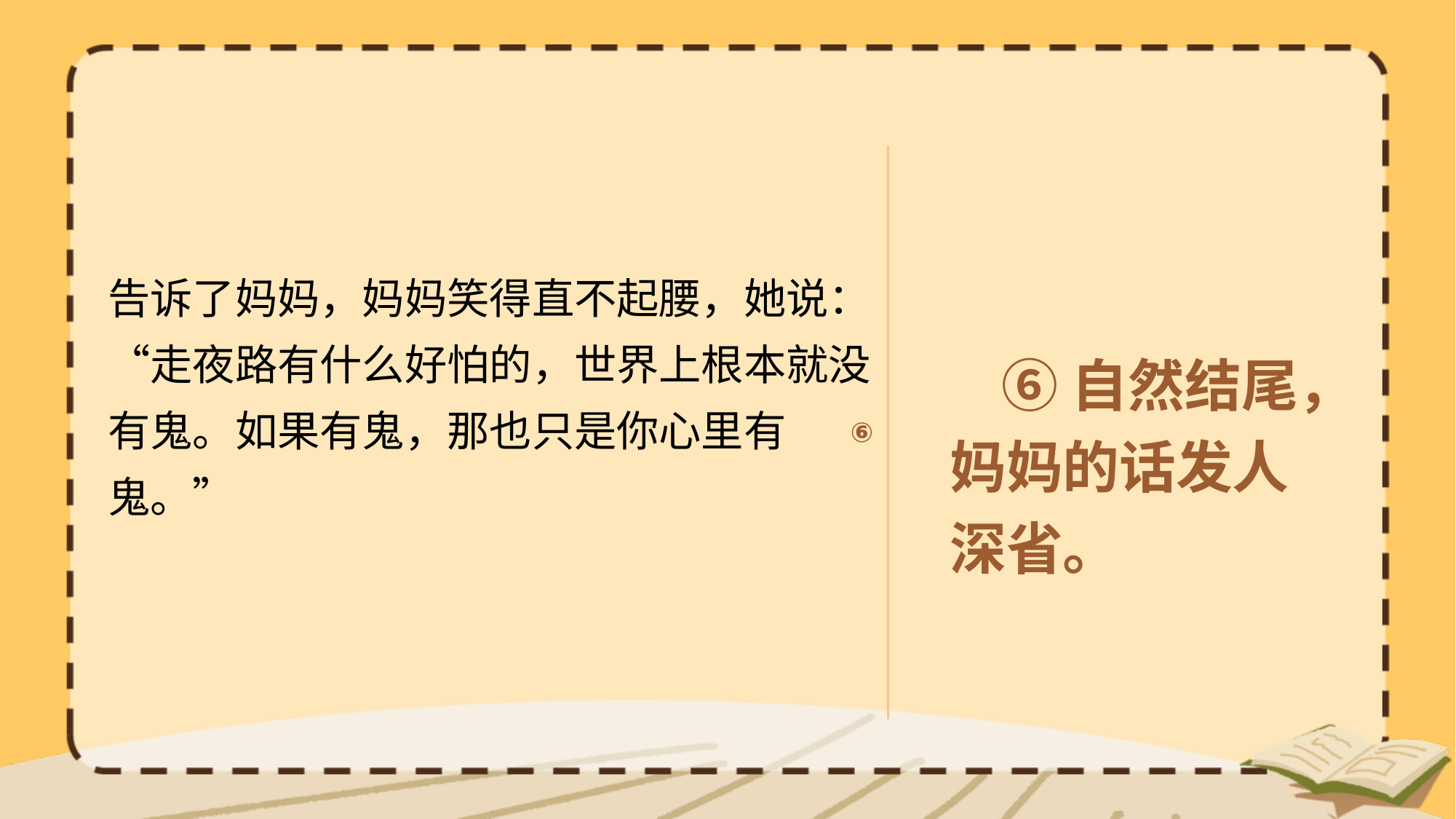

告诉了妈妈，妈妈笑得直不起腰，她说：“走夜路有什么好怕的，世界上根本就没有鬼。如果有鬼，那也只是你心里有鬼。”
    ⑥自然结尾，妈妈的话发人深省。
⑥